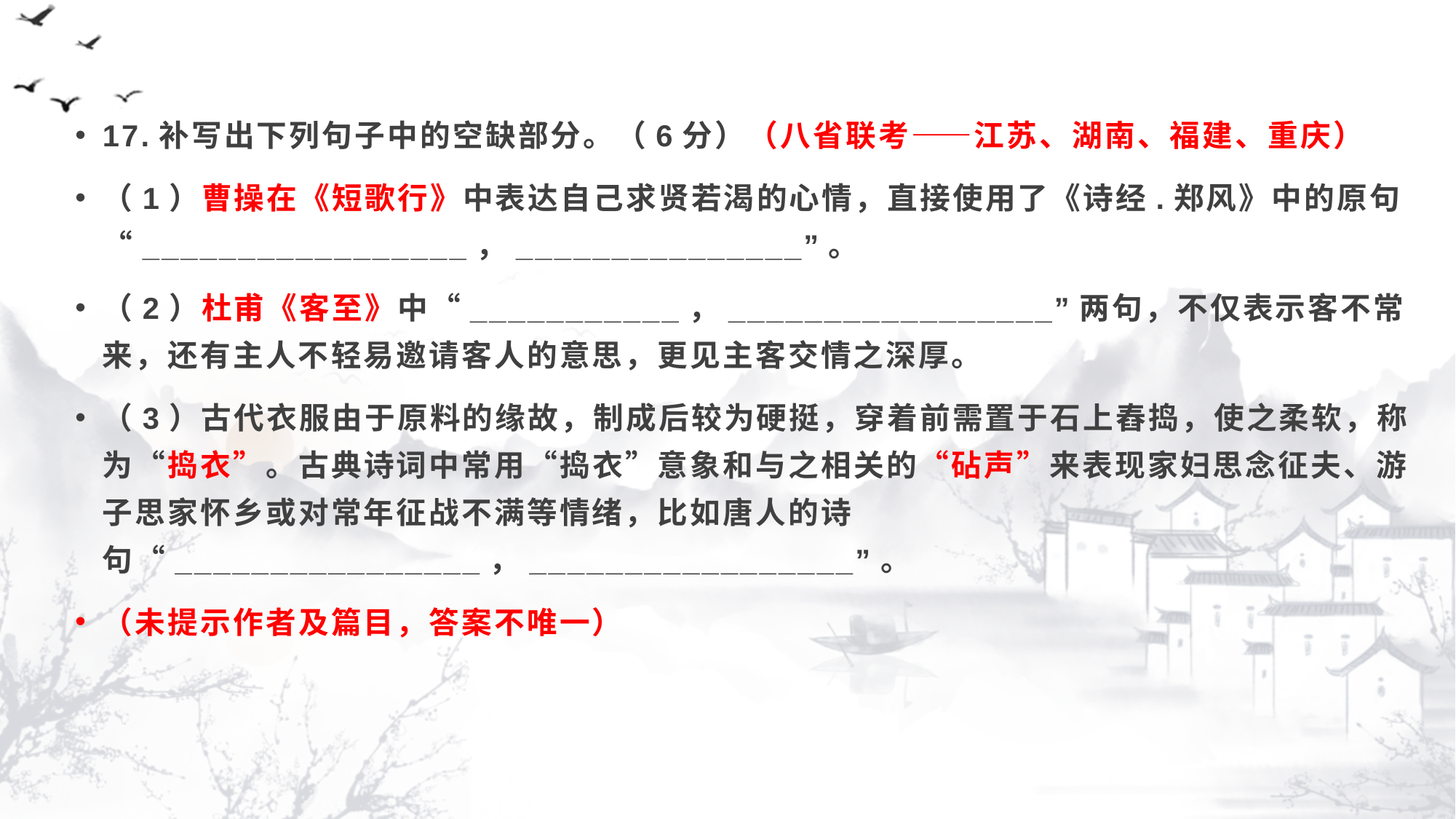

#
17.补写出下列句子中的空缺部分。（6分）（八省联考——江苏、湖南、福建、重庆）
（1）曹操在《短歌行》中表达自己求贤若渴的心情，直接使用了《诗经.郑风》中的原句“_________________，_______________”。
（2）杜甫《客至》中“___________，_________________”两句，不仅表示客不常来，还有主人不轻易邀请客人的意思，更见主客交情之深厚。
（3）古代衣服由于原料的缘故，制成后较为硬挺，穿着前需置于石上舂捣，使之柔软，称为“捣衣”。古典诗词中常用“捣衣”意象和与之相关的“砧声”来表现家妇思念征夫、游子思家怀乡或对常年征战不满等情绪，比如唐人的诗句“________________，_________________”。
（未提示作者及篇目，答案不唯一）